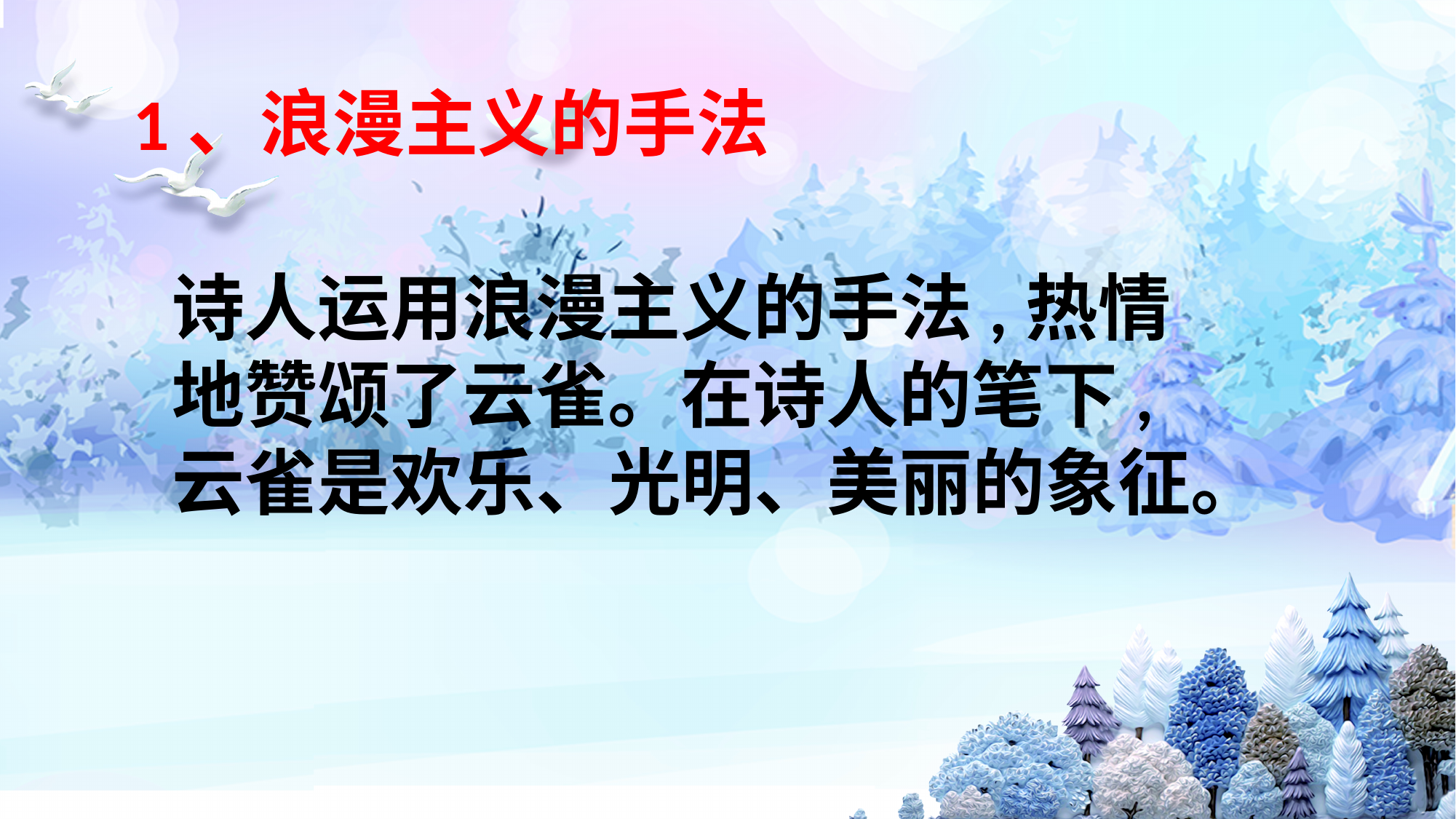

1、浪漫主义的手法
诗人运用浪漫主义的手法,热情地赞颂了云雀。在诗人的笔下,云雀是欢乐、光明、美丽的象征。